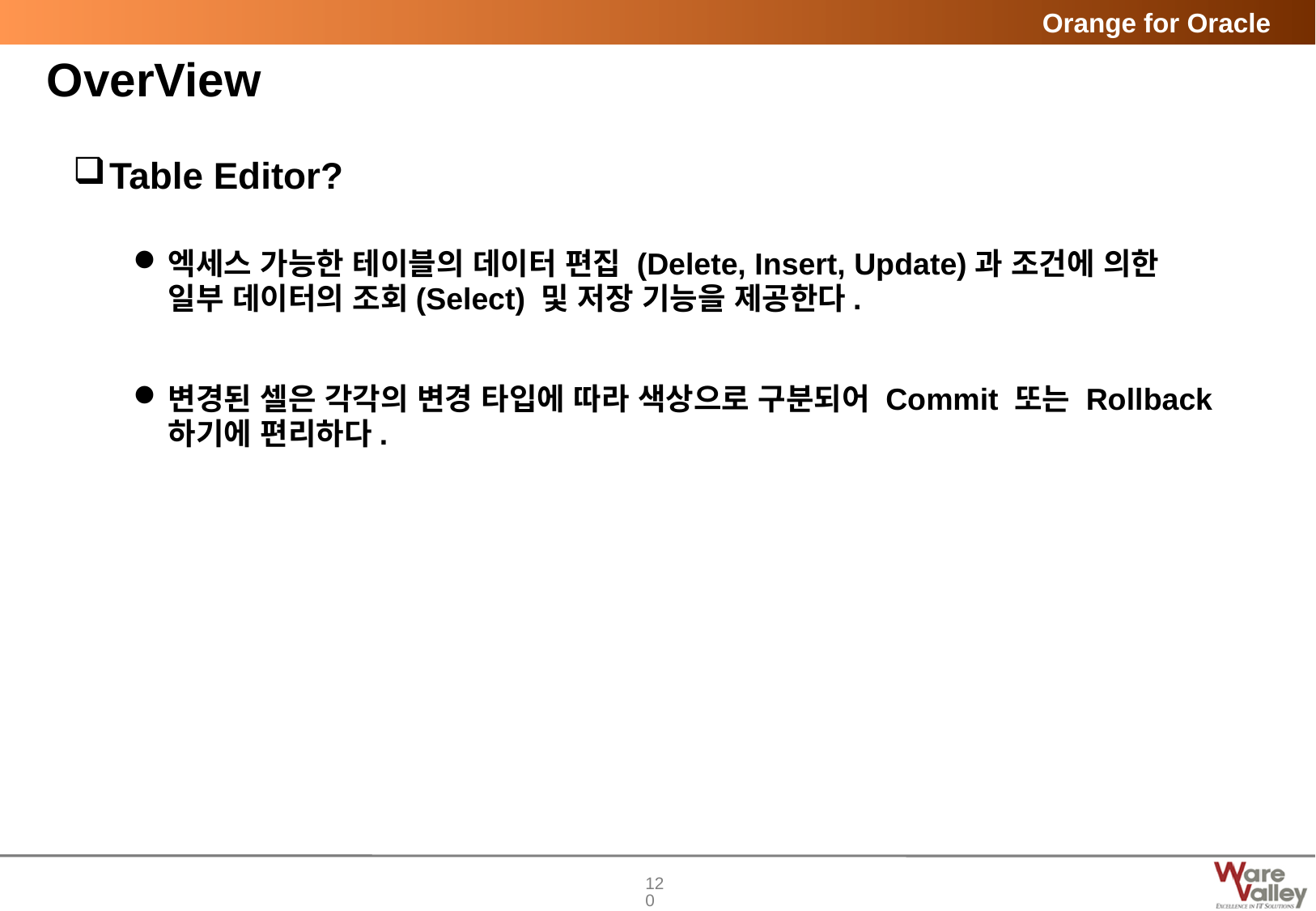

# OverView
Table Editor?

엑세스 가능한 테이블의 데이터 편집 (Delete, Insert, Update)과 조건에 의한
일부 데이터의 조회(Select) 및 저장 기능을 제공한다.

변경된 셀은 각각의 변경 타입에 따라 색상으로 구분되어 Commit 또는 Rollback하기에 편리하다.